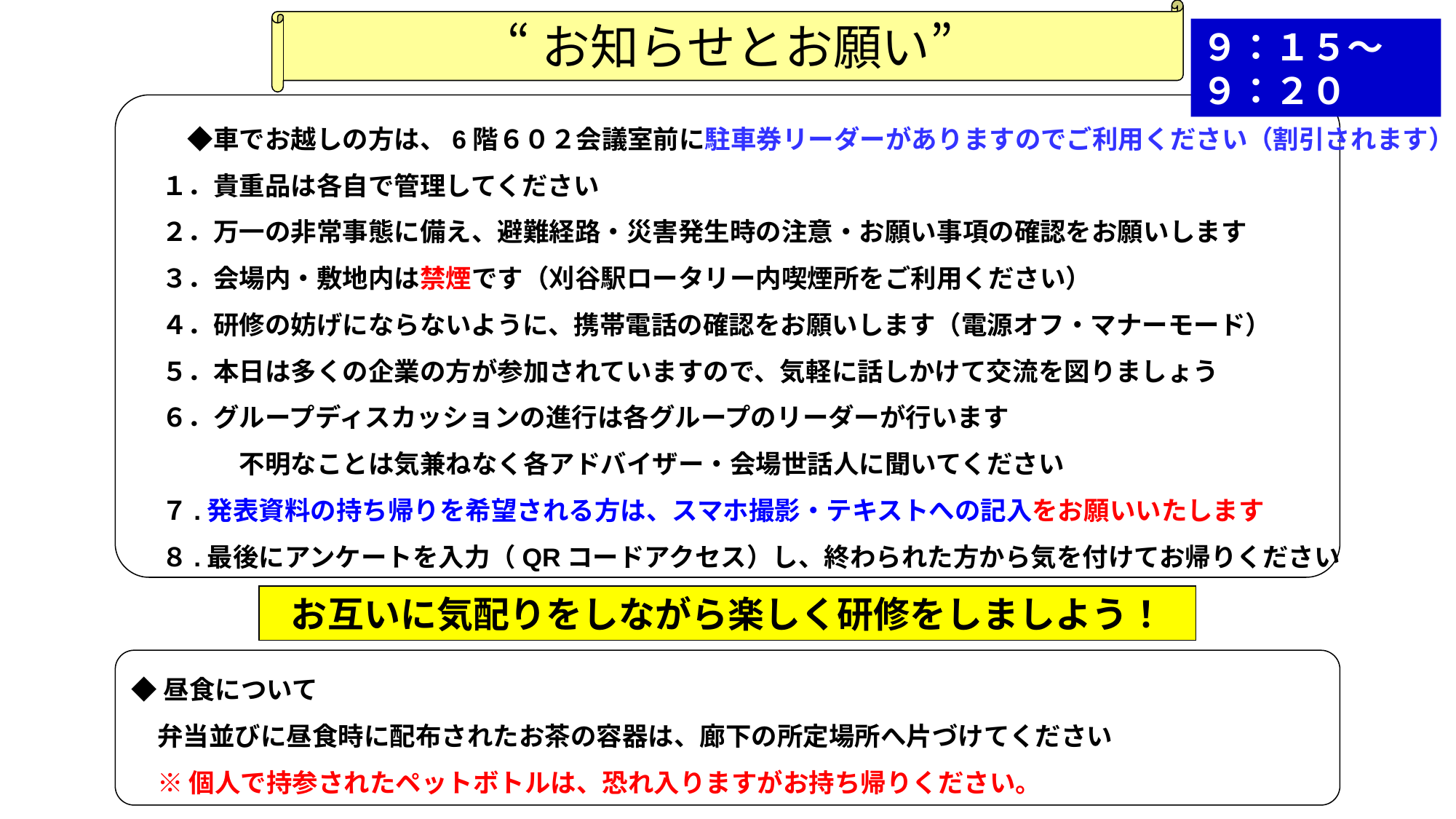

“お知らせとお願い”
９：１５～９：２０
　　◆車でお越しの方は、6階６０２会議室前に駐車券リーダーがありますのでご利用ください（割引されます）
　１．貴重品は各自で管理してください
　２．万一の非常事態に備え、避難経路・災害発生時の注意・お願い事項の確認をお願いします
　３．会場内・敷地内は禁煙です（刈谷駅ロータリー内喫煙所をご利用ください）
　４．研修の妨げにならないように、携帯電話の確認をお願いします（電源オフ・マナーモード）
　５．本日は多くの企業の方が参加されていますので、気軽に話しかけて交流を図りましょう
　６．グループディスカッションの進行は各グループのリーダーが行います
　　　　不明なことは気兼ねなく各アドバイザー・会場世話人に聞いてください
　７.発表資料の持ち帰りを希望される方は、スマホ撮影・テキストへの記入をお願いいたします
　８.最後にアンケートを入力（QRコードアクセス）し、終わられた方から気を付けてお帰りください
お互いに気配りをしながら楽しく研修をしましよう！
◆昼食について
　弁当並びに昼食時に配布されたお茶の容器は、廊下の所定場所へ片づけてください
　※ 個人で持参されたペットボトルは、恐れ入りますがお持ち帰りください。